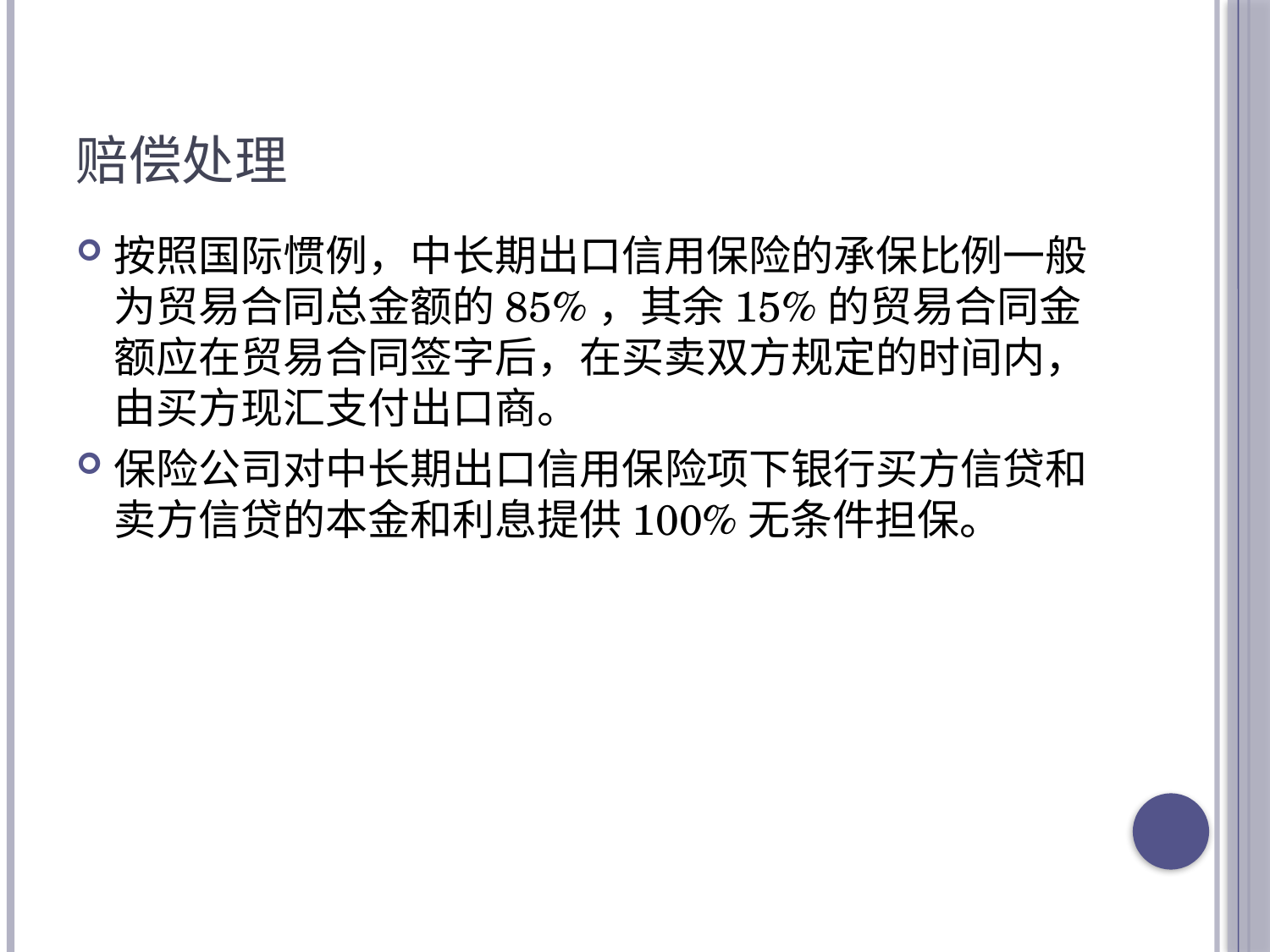

# 赔偿处理
按照国际惯例，中长期出口信用保险的承保比例一般为贸易合同总金额的85%，其余15%的贸易合同金额应在贸易合同签字后，在买卖双方规定的时间内，由买方现汇支付出口商。
保险公司对中长期出口信用保险项下银行买方信贷和卖方信贷的本金和利息提供100%无条件担保。